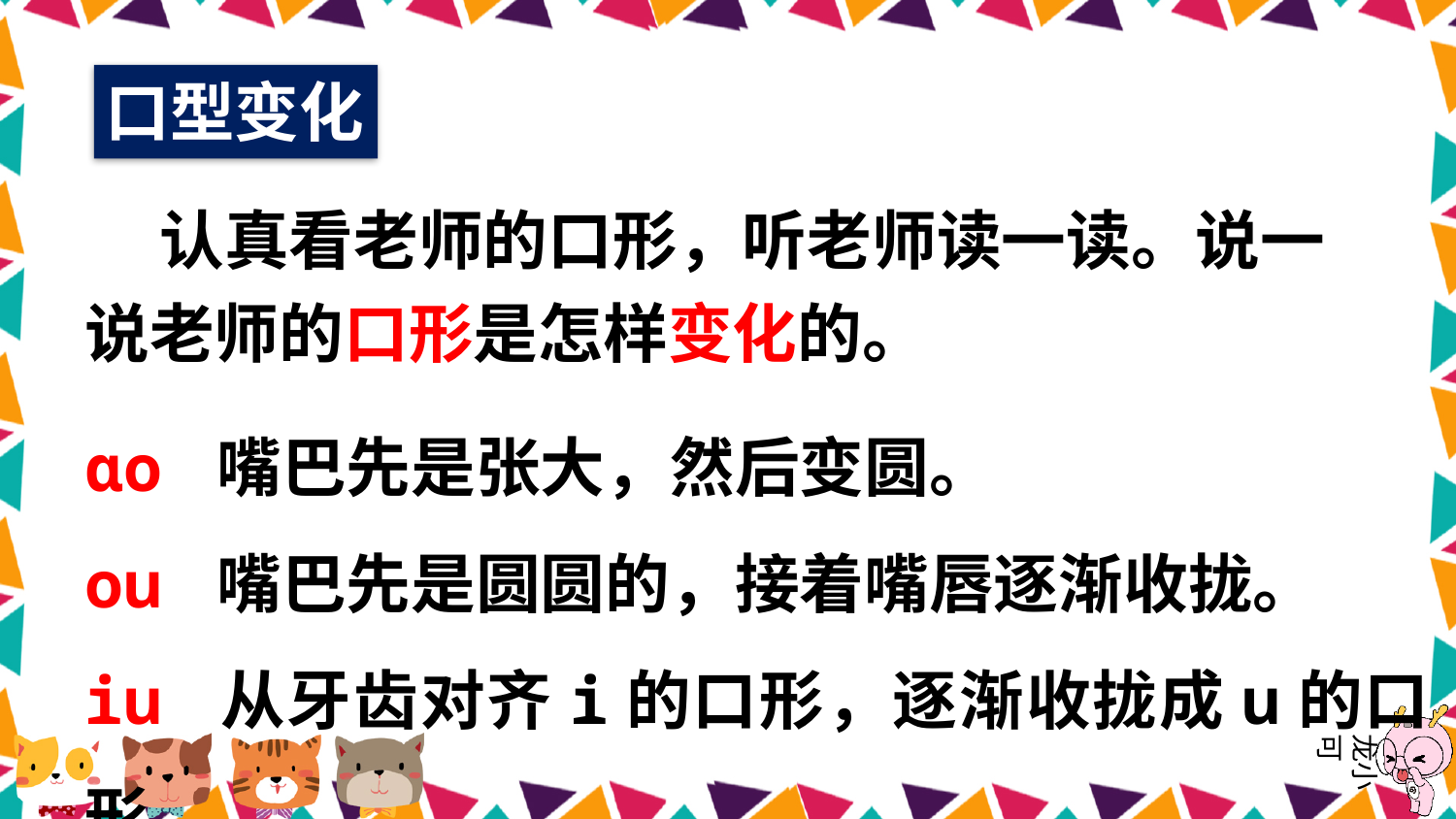

口型变化

    认真看老师的口形，听老师读一读。说一说老师的口形是怎样变化的。
ɑo 嘴巴先是张大，然后变圆。
ou 嘴巴先是圆圆的，接着嘴唇逐渐收拢。
iu 从牙齿对齐i的口形，逐渐收拢成u的口形。